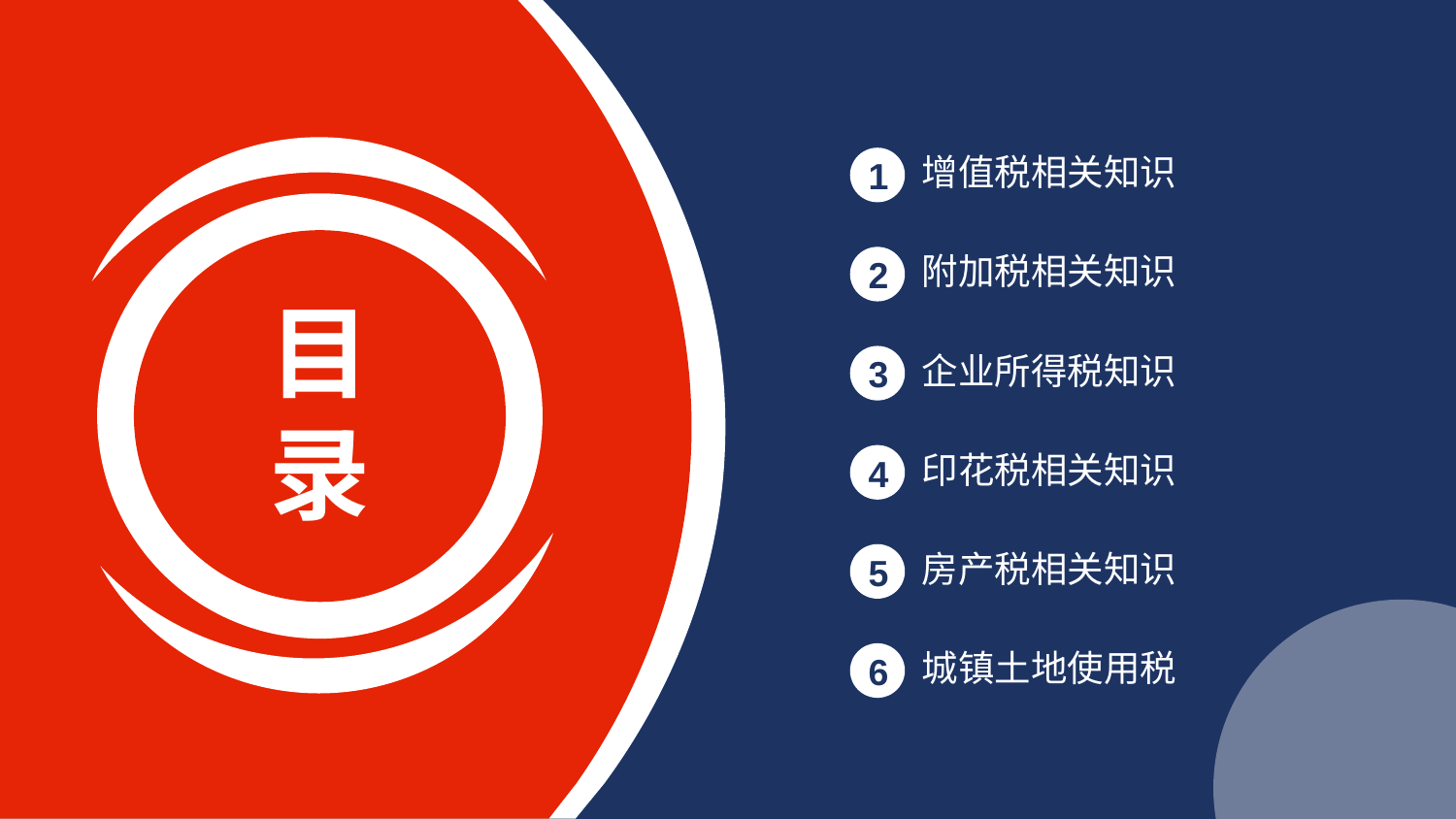

增值税相关知识
1

附加税相关知识
2

目
录
企业所得税知识
3

印花税相关知识
4

房产税相关知识
5

城镇土地使用税
6